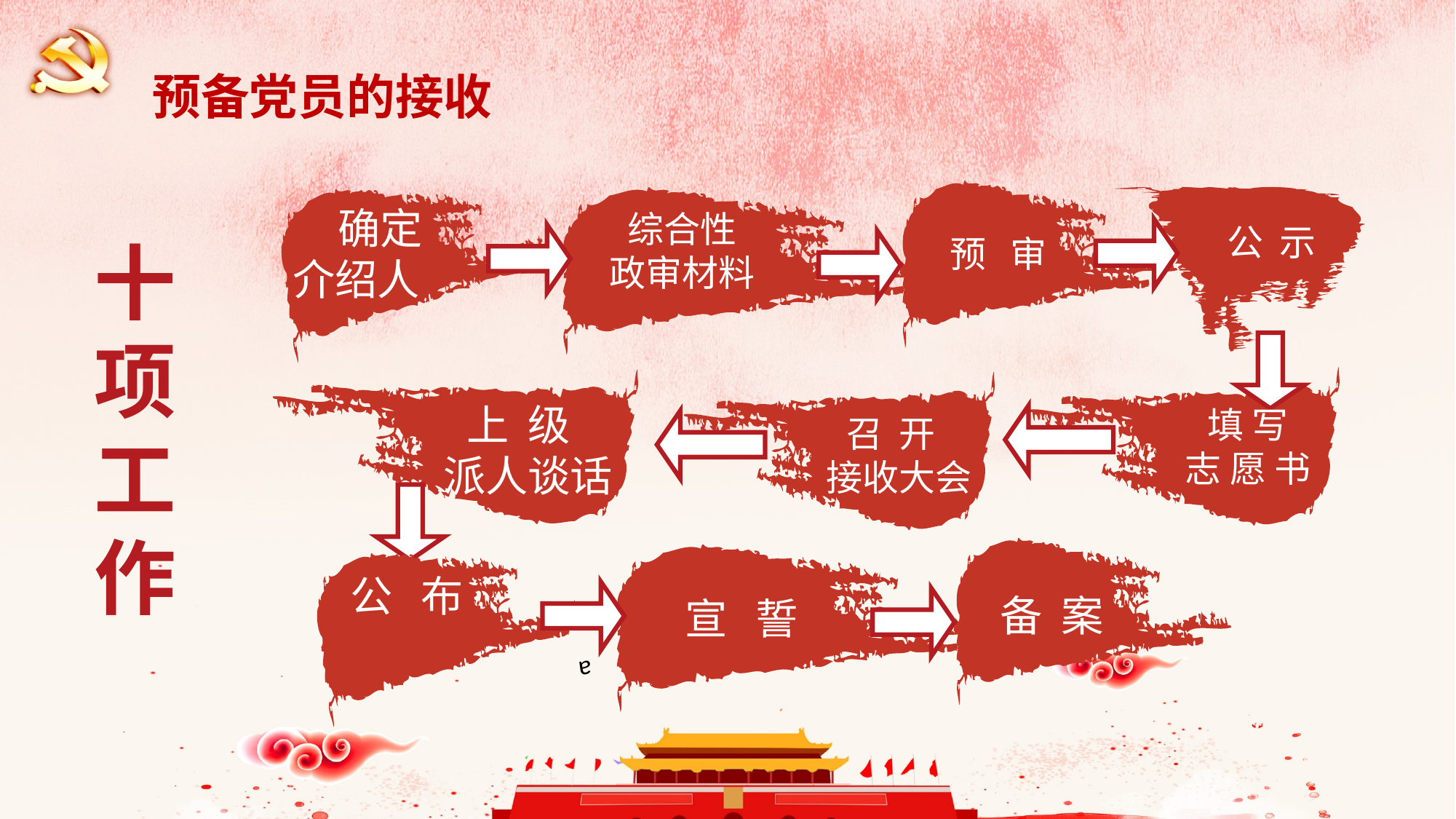

预备党员的接收

 确定
介绍人
综合性
政审材料
公  示

十
项
工
作
预   审

上  级
派人谈话
填 写
志 愿 书
召  开
接收大会

a

公   布

备  案
宣   誓